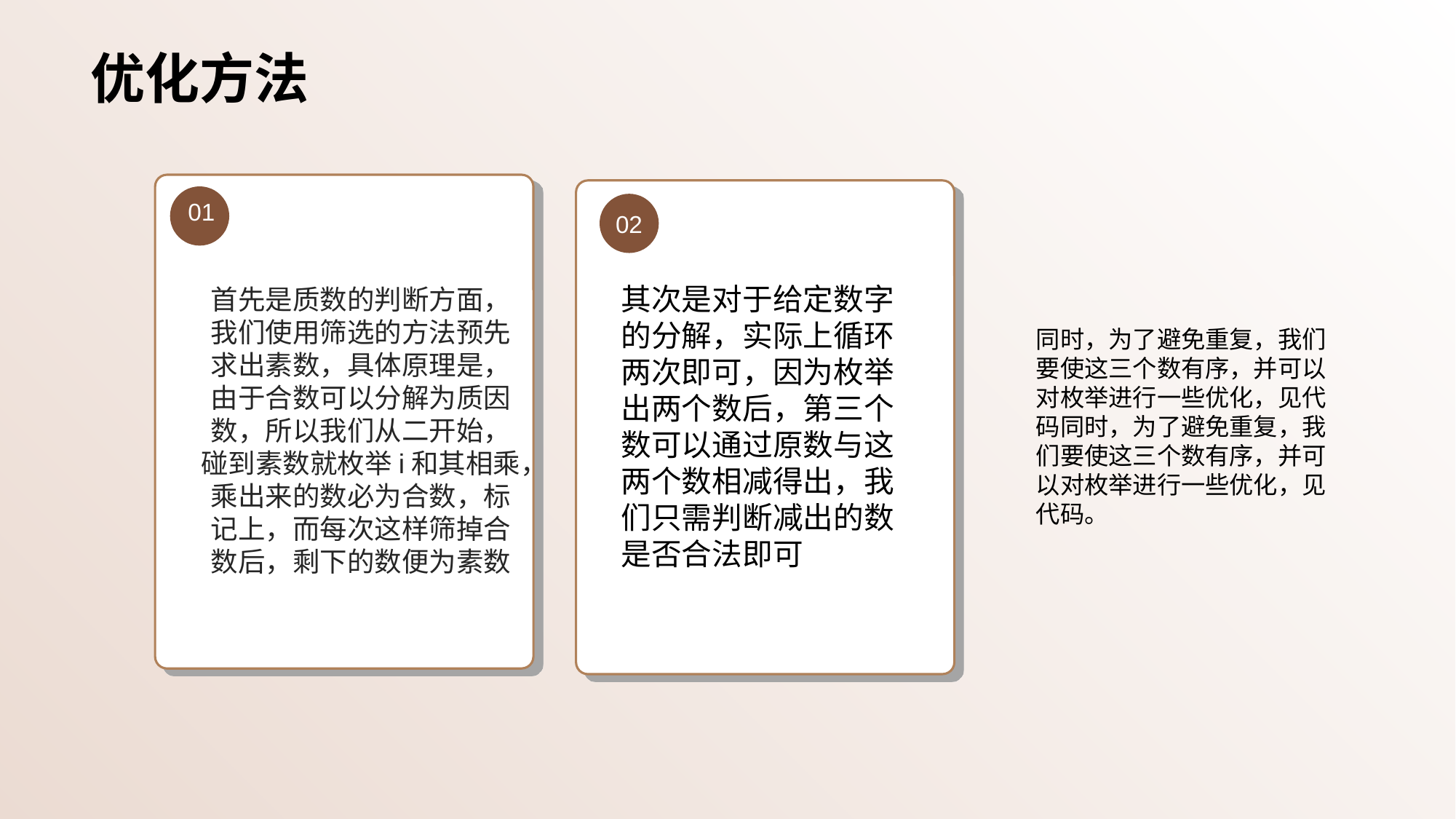

优化方法

01
02
其次是对于给定数字的分解，实际上循环两次即可，因为枚举出两个数后，第三个数可以通过原数与这两个数相减得出，我们只需判断减出的数是否合法即可
同时，为了避免重复，我们要使这三个数有序，并可以对枚举进行一些优化，见代码同时，为了避免重复，我们要使这三个数有序，并可以对枚举进行一些优化，见代码。
首先是质数的判断方面，我们使用筛选的方法预先求出素数，具体原理是，由于合数可以分解为质因数，所以我们从二开始，碰到素数就枚举i和其相乘，乘出来的数必为合数，标记上，而每次这样筛掉合数后，剩下的数便为素数